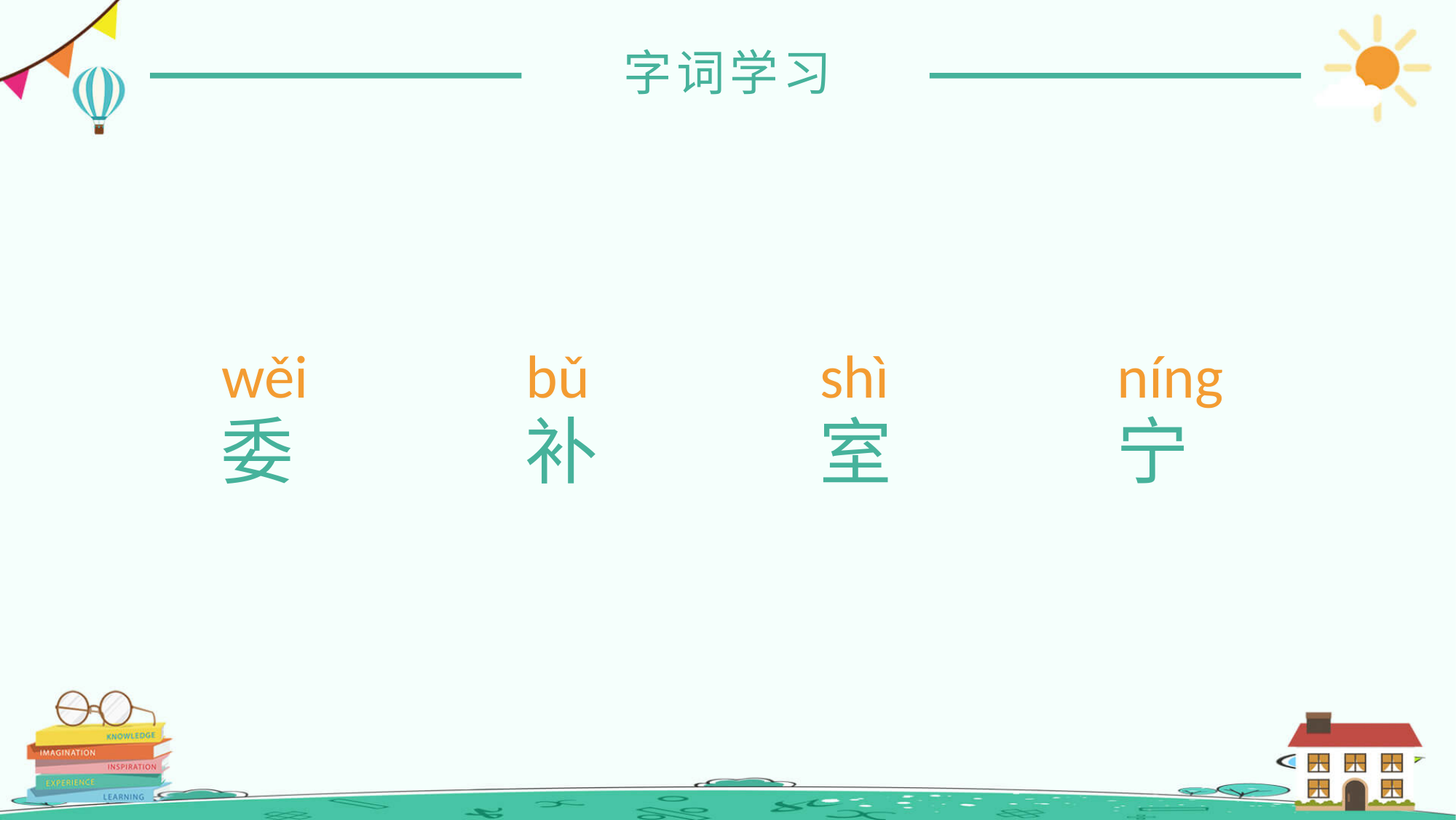

字词学习

wěi
bǔ
níng
shì
委
补
宁
室